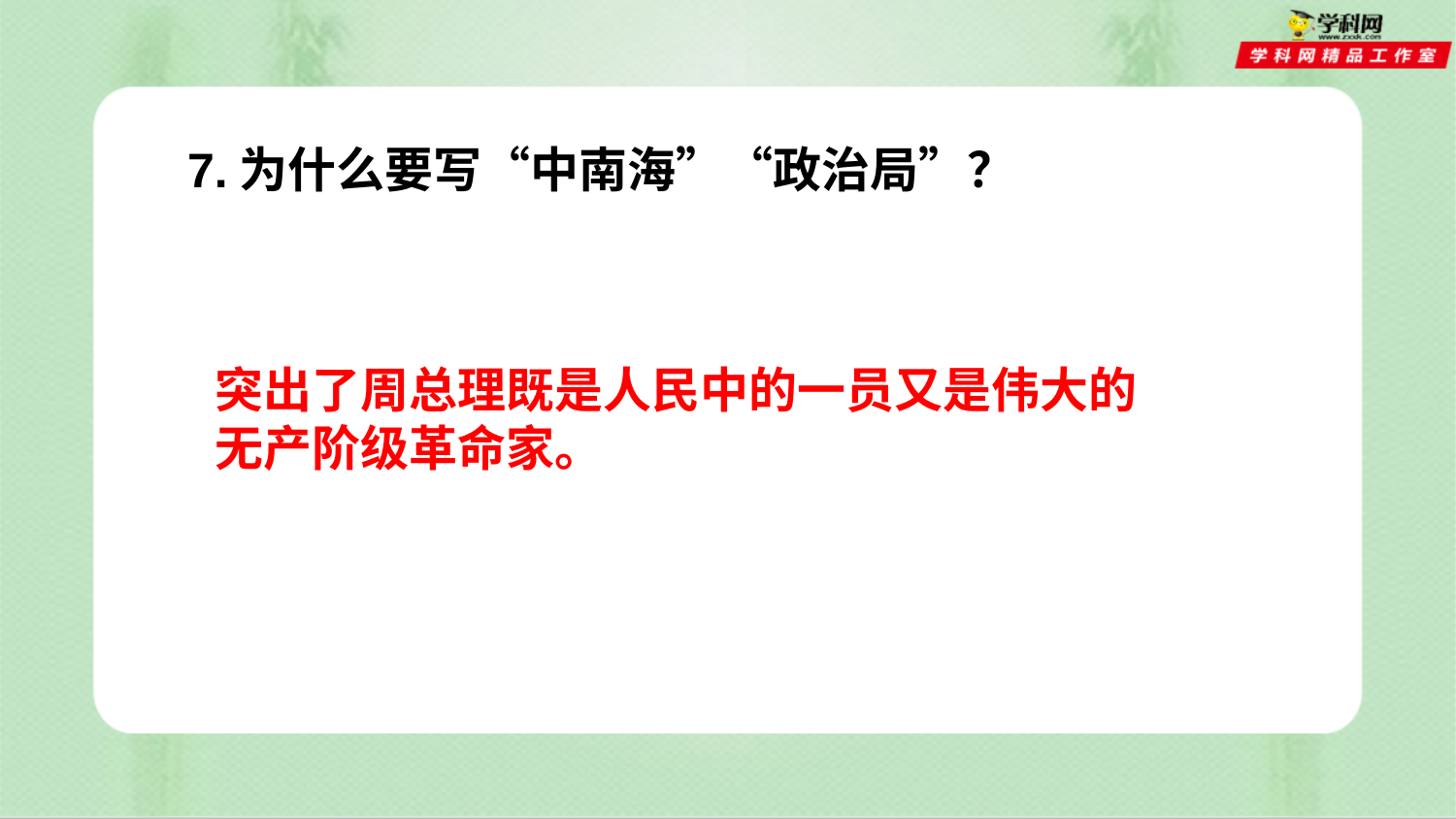

7.为什么要写“中南海”“政治局”？
突出了周总理既是人民中的一员又是伟大的无产阶级革命家。